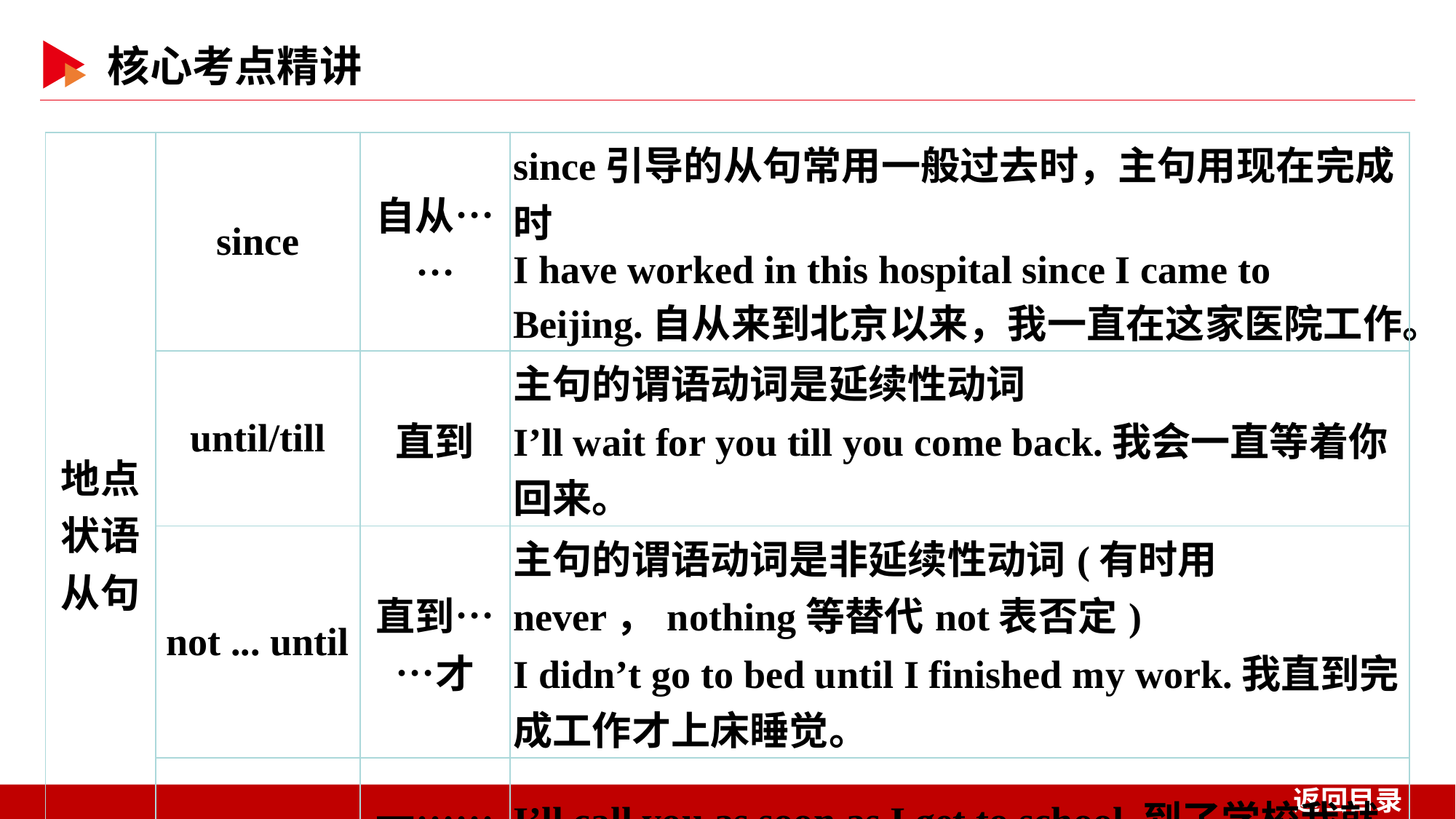

| 地点 状语 从句 | since | 自从…… | since引导的从句常用一般过去时，主句用现在完成时 I have worked in this hospital since I came to Beijing.自从来到北京以来，我一直在这家医院工作。 |
| --- | --- | --- | --- |
|  | until/till | 直到 | 主句的谓语动词是延续性动词 I’ll wait for you till you come back.我会一直等着你回来。 |
|  | not ... until | 直到……才 | 主句的谓语动词是非延续性动词(有时用never，nothing等替代not表否定) I didn’t go to bed until I finished my work.我直到完成工作才上床睡觉。 |
|  | as soon as | 一……就 | I’ll call you as soon as I get to school.到了学校我就立即给你打电话。 |